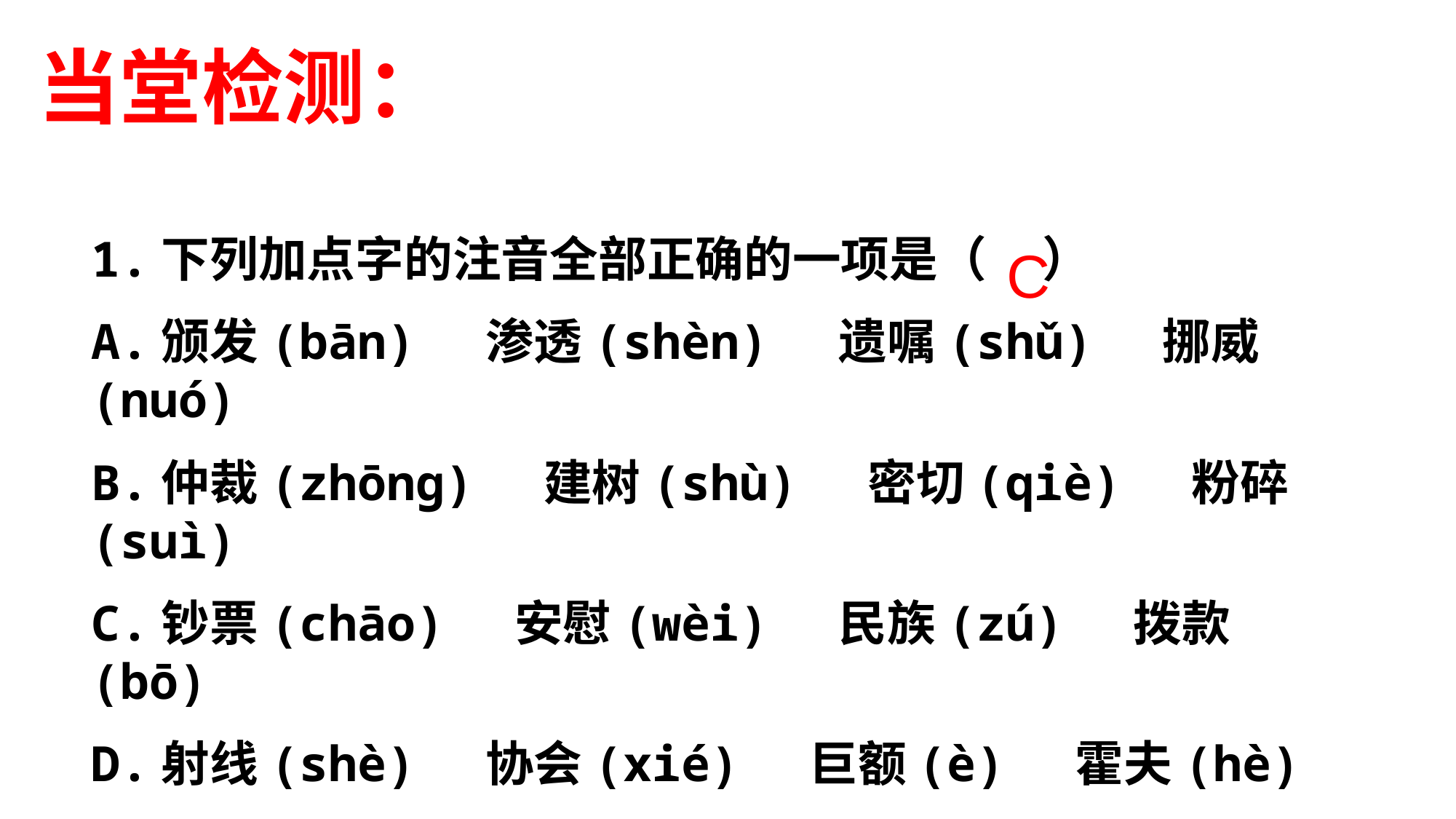

当堂检测：

1.下列加点字的注音全部正确的一项是（     ）
A.颁发(bān)  渗透(shèn)  遗嘱(shǔ)  挪威(nuó)
B.仲裁(zhōng)  建树(shù)  密切(qiè)  粉碎(suì)
C.钞票(chāo)  安慰(wèi)  民族(zú)  拨款(bō)
D.射线(shè)  协会(xié)  巨额(è)  霍夫(hè)
C